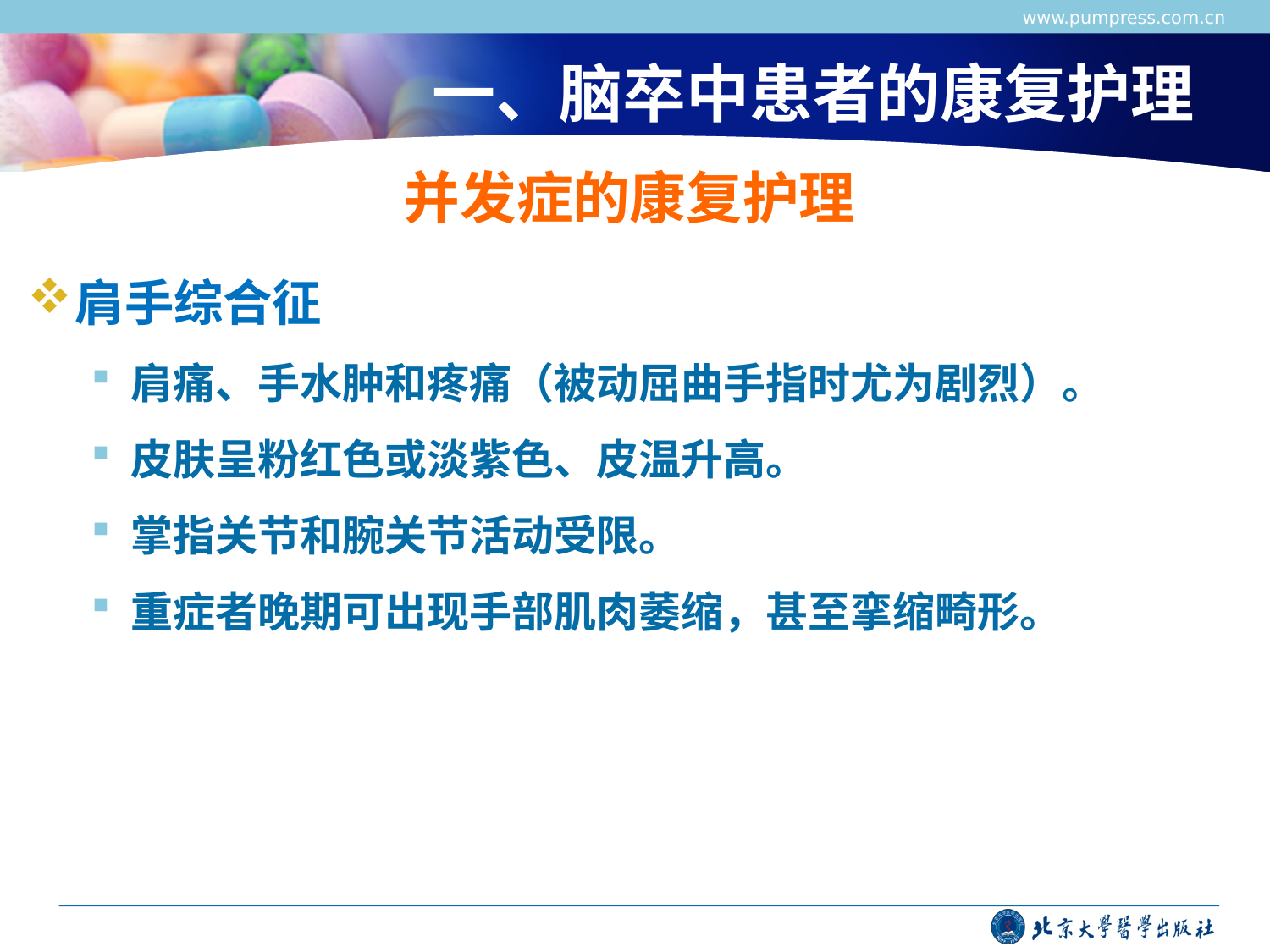

www.pumpress.com.cn
# 一、脑卒中患者的康复护理
并发症的康复护理
肩手综合征
肩痛、手水肿和疼痛（被动屈曲手指时尤为剧烈）。
皮肤呈粉红色或淡紫色、皮温升高。
掌指关节和腕关节活动受限。
重症者晚期可出现手部肌肉萎缩，甚至挛缩畸形。